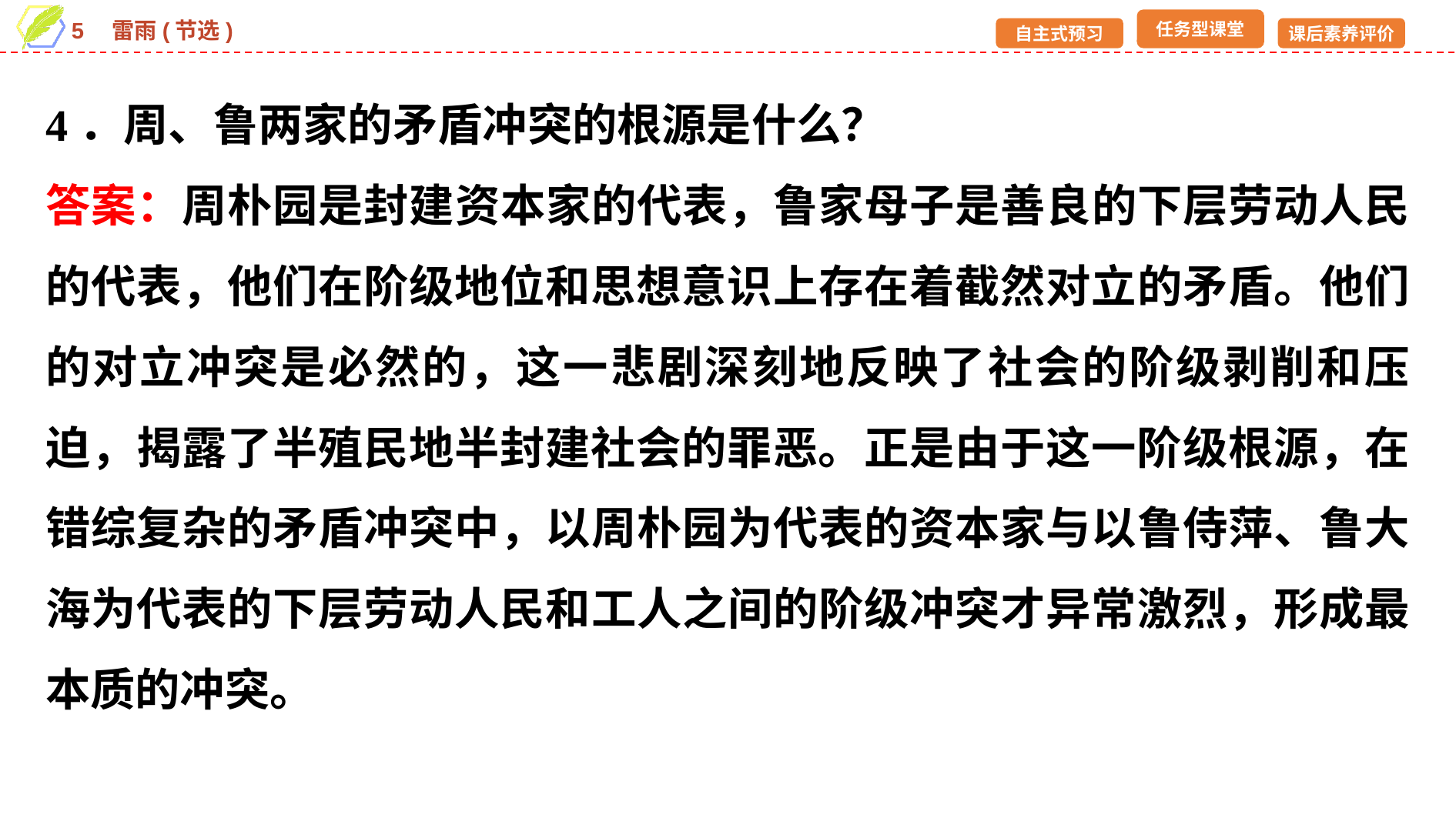

4．周、鲁两家的矛盾冲突的根源是什么？
答案：周朴园是封建资本家的代表，鲁家母子是善良的下层劳动人民的代表，他们在阶级地位和思想意识上存在着截然对立的矛盾。他们的对立冲突是必然的，这一悲剧深刻地反映了社会的阶级剥削和压迫，揭露了半殖民地半封建社会的罪恶。正是由于这一阶级根源，在错综复杂的矛盾冲突中，以周朴园为代表的资本家与以鲁侍萍、鲁大海为代表的下层劳动人民和工人之间的阶级冲突才异常激烈，形成最本质的冲突。